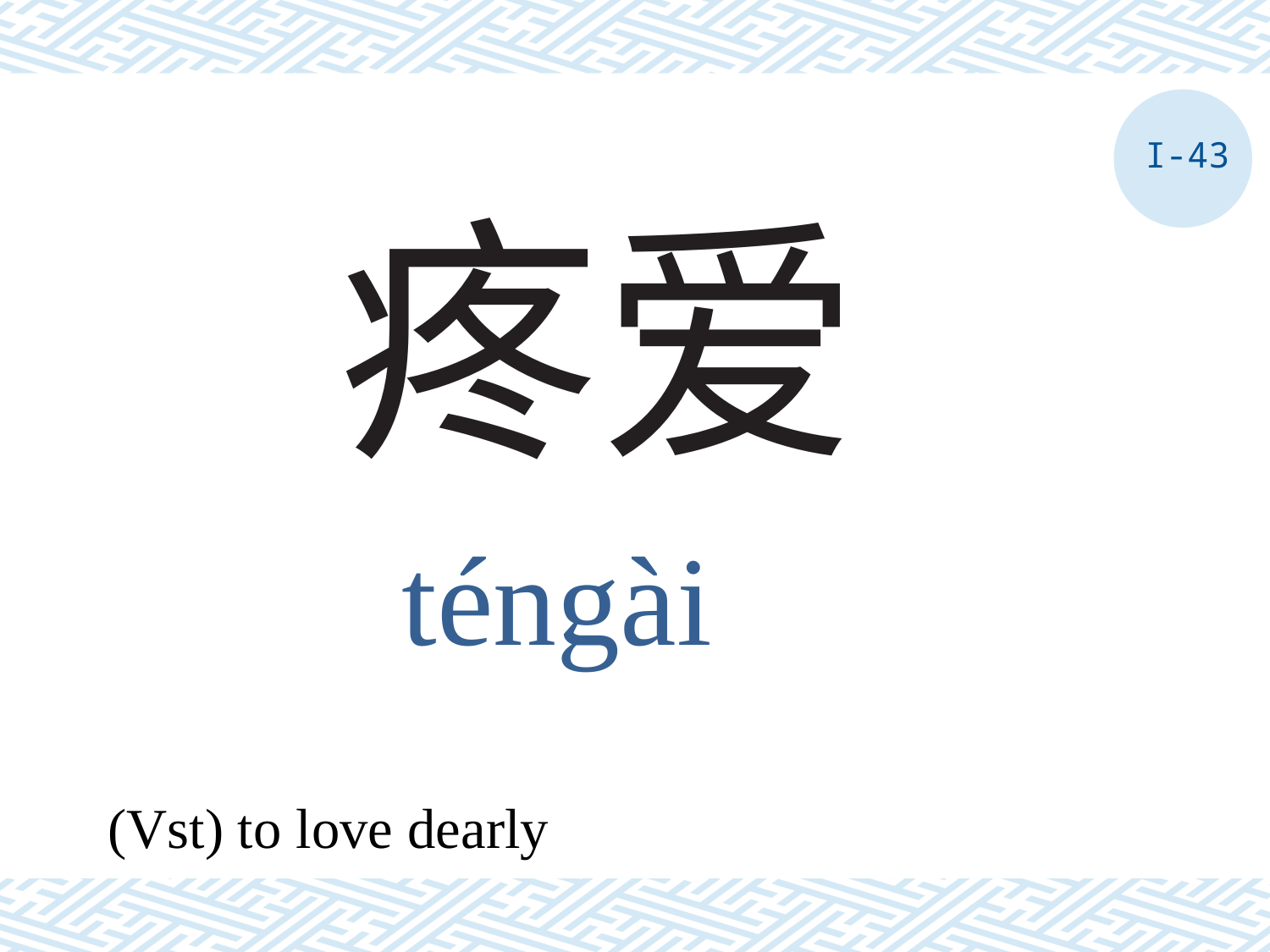

I-43

# 疼爱
téngài
(Vst) to love dearly